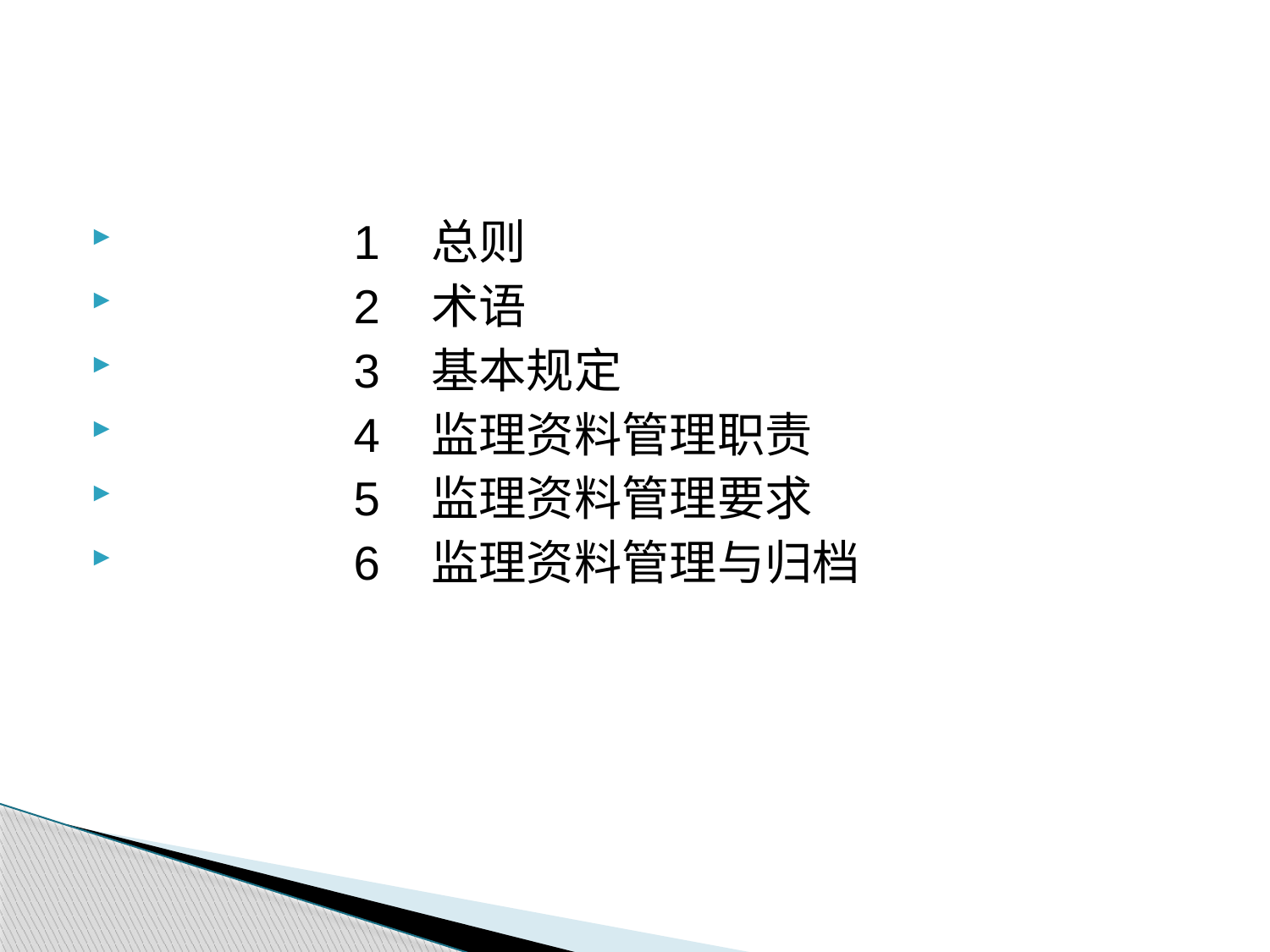

1   总则
                 2   术语
                 3   基本规定
                 4   监理资料管理职责
                 5   监理资料管理要求
                 6   监理资料管理与归档